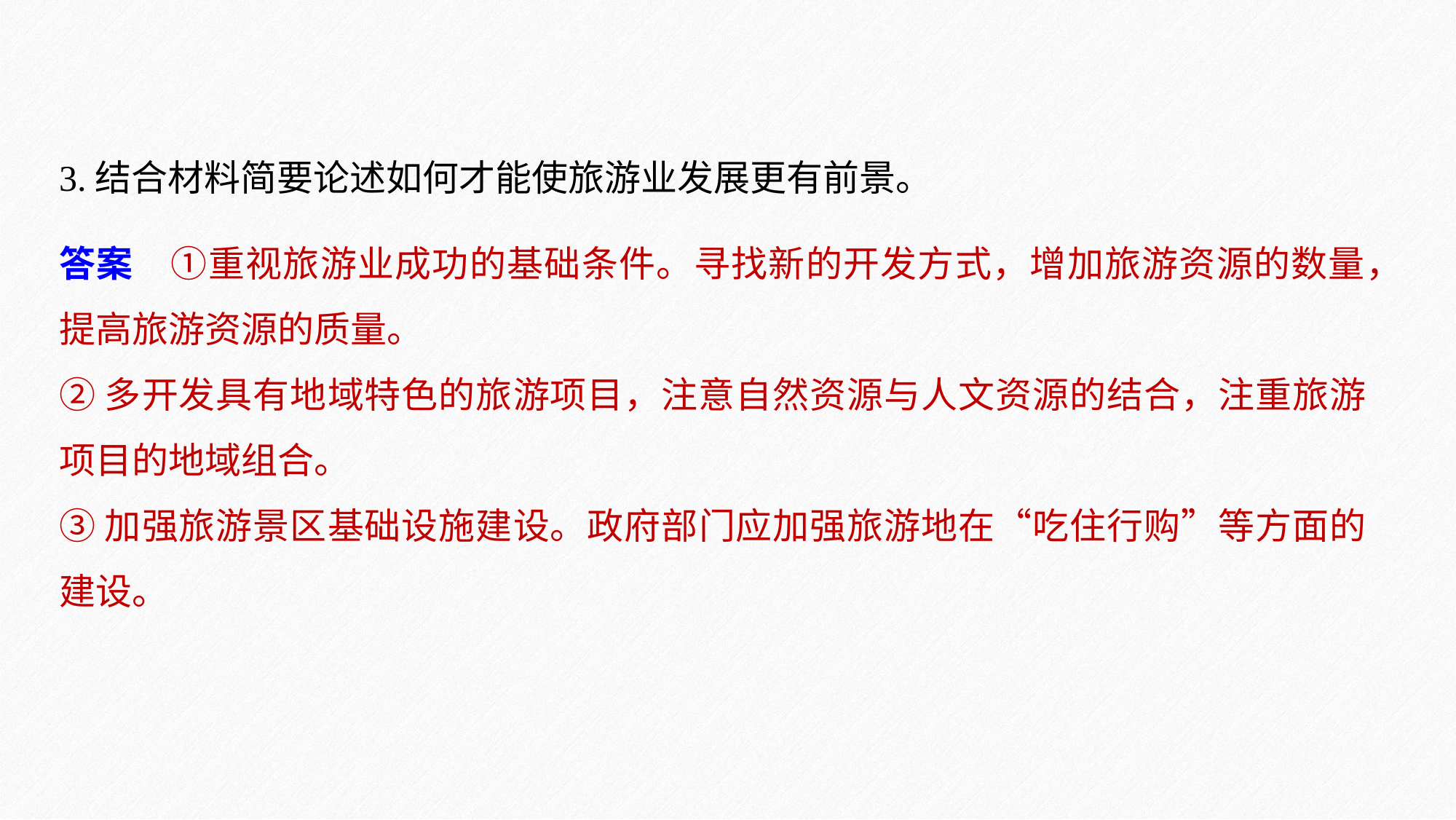

3.结合材料简要论述如何才能使旅游业发展更有前景。
答案　①重视旅游业成功的基础条件。寻找新的开发方式，增加旅游资源的数量，提高旅游资源的质量。
②多开发具有地域特色的旅游项目，注意自然资源与人文资源的结合，注重旅游项目的地域组合。
③加强旅游景区基础设施建设。政府部门应加强旅游地在“吃住行购”等方面的建设。